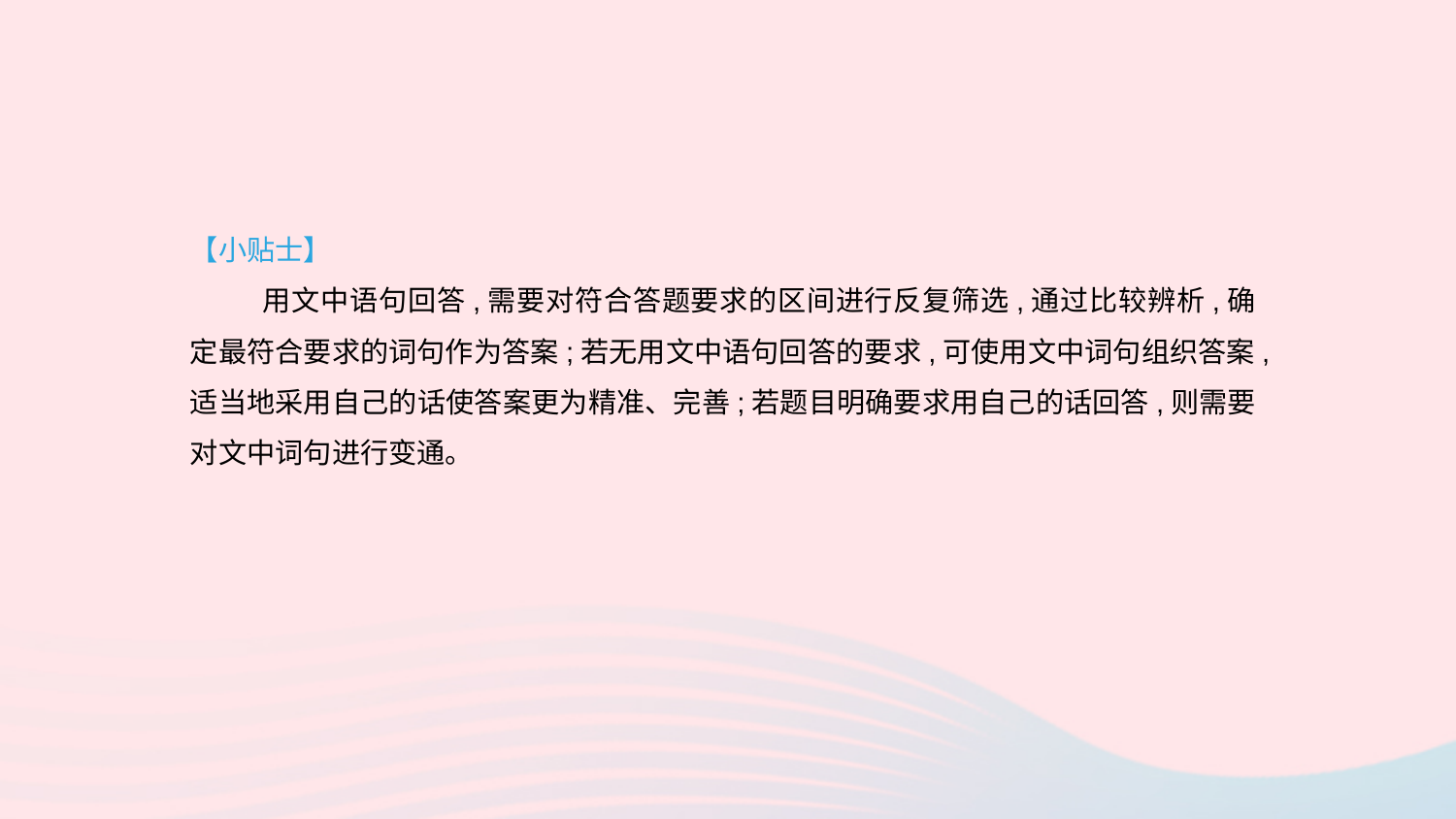

【小贴士】
用文中语句回答,需要对符合答题要求的区间进行反复筛选,通过比较辨析,确定最符合要求的词句作为答案;若无用文中语句回答的要求,可使用文中词句组织答案,适当地采用自己的话使答案更为精准、完善;若题目明确要求用自己的话回答,则需要对文中词句进行变通。